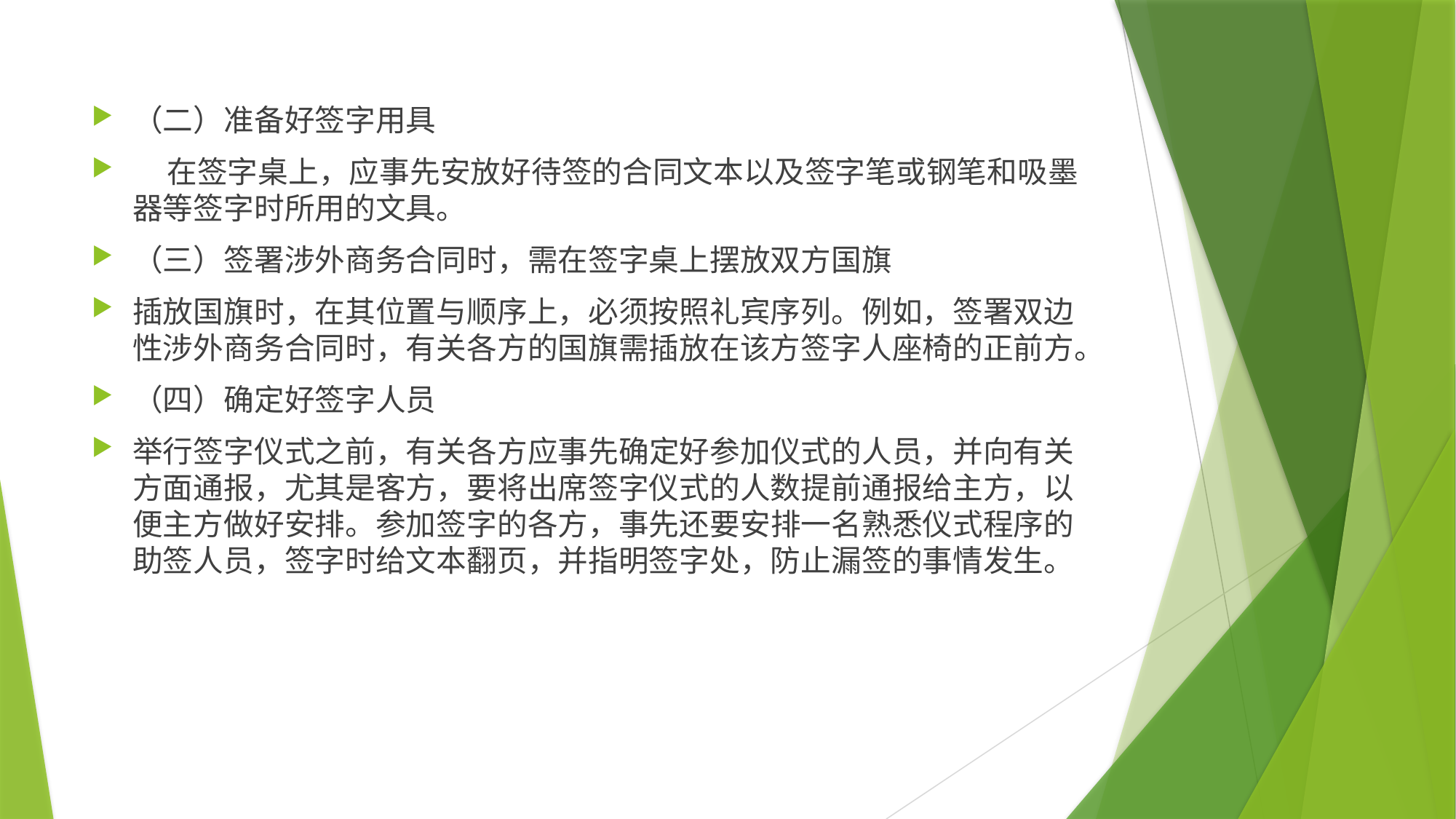

#
（二）准备好签字用具
    在签字桌上，应事先安放好待签的合同文本以及签字笔或钢笔和吸墨器等签字时所用的文具。
（三）签署涉外商务合同时，需在签字桌上摆放双方国旗
插放国旗时，在其位置与顺序上，必须按照礼宾序列。例如，签署双边性涉外商务合同时，有关各方的国旗需插放在该方签字人座椅的正前方。
（四）确定好签字人员
举行签字仪式之前，有关各方应事先确定好参加仪式的人员，并向有关方面通报，尤其是客方，要将出席签字仪式的人数提前通报给主方，以便主方做好安排。参加签字的各方，事先还要安排一名熟悉仪式程序的助签人员，签字时给文本翻页，并指明签字处，防止漏签的事情发生。